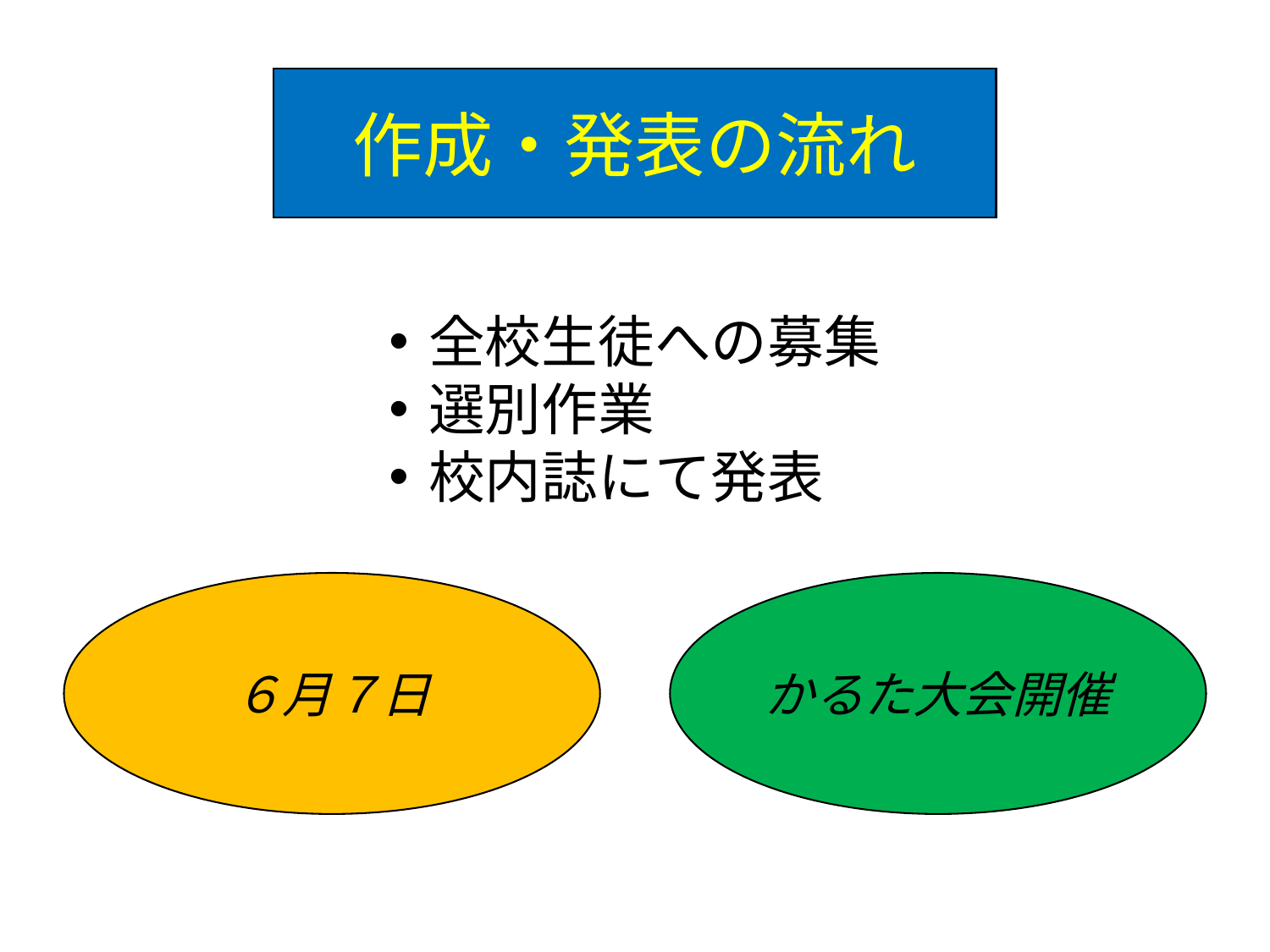

作成・発表の流れ
全校生徒への募集
選別作業
校内誌にて発表
かるた大会開催
６月７日